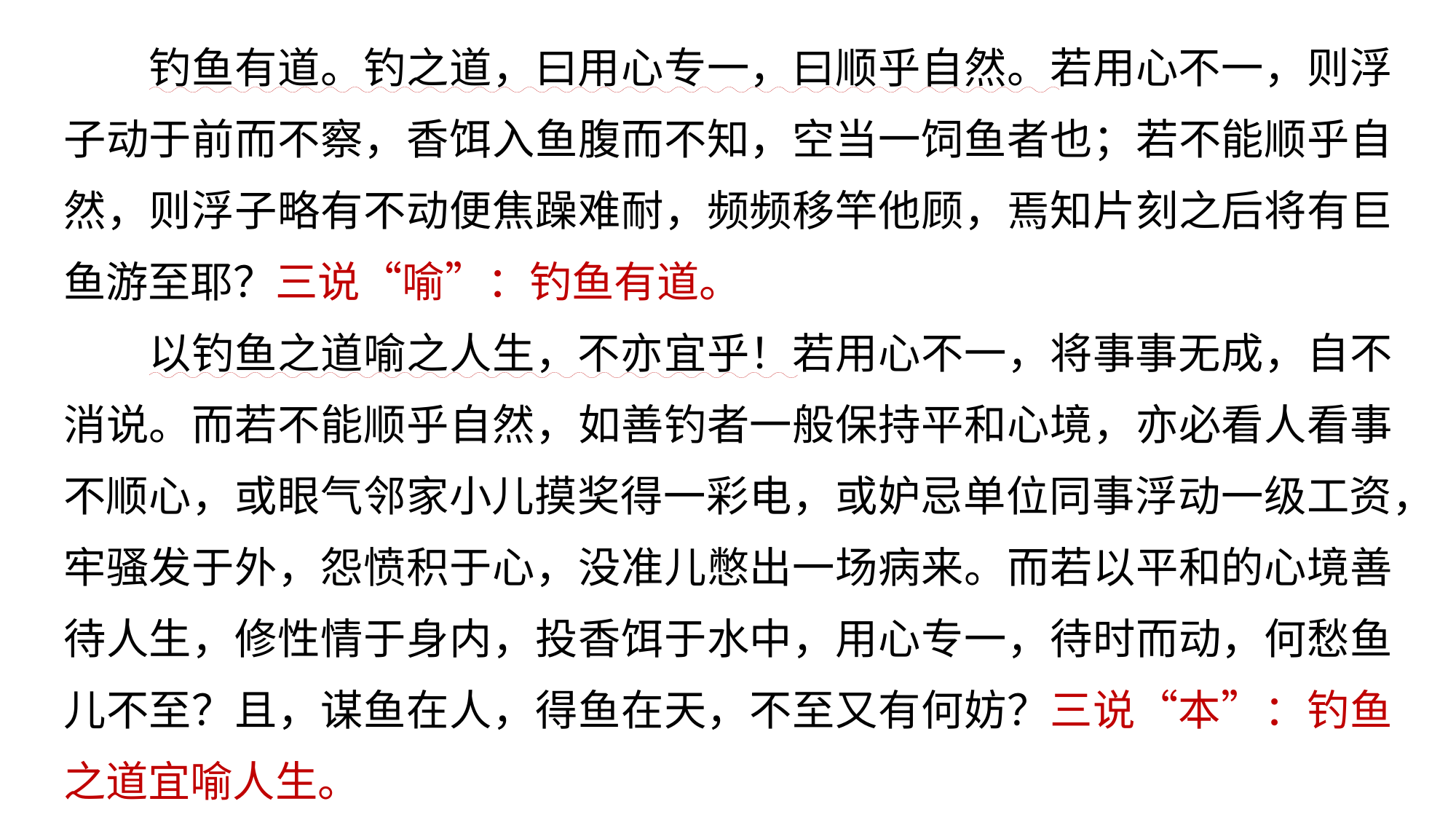

钓鱼有道。钓之道，曰用心专一，曰顺乎自然。若用心不一，则浮子动于前而不察，香饵入鱼腹而不知，空当一饲鱼者也；若不能顺乎自然，则浮子略有不动便焦躁难耐，频频移竿他顾，焉知片刻之后将有巨鱼游至耶？三说“喻”：钓鱼有道。
以钓鱼之道喻之人生，不亦宜乎！若用心不一，将事事无成，自不消说。而若不能顺乎自然，如善钓者一般保持平和心境，亦必看人看事不顺心，或眼气邻家小儿摸奖得一彩电，或妒忌单位同事浮动一级工资，牢骚发于外，怨愤积于心，没准儿憋出一场病来。而若以平和的心境善待人生，修性情于身内，投香饵于水中，用心专一，待时而动，何愁鱼儿不至？且，谋鱼在人，得鱼在天，不至又有何妨？三说“本”：钓鱼之道宜喻人生。